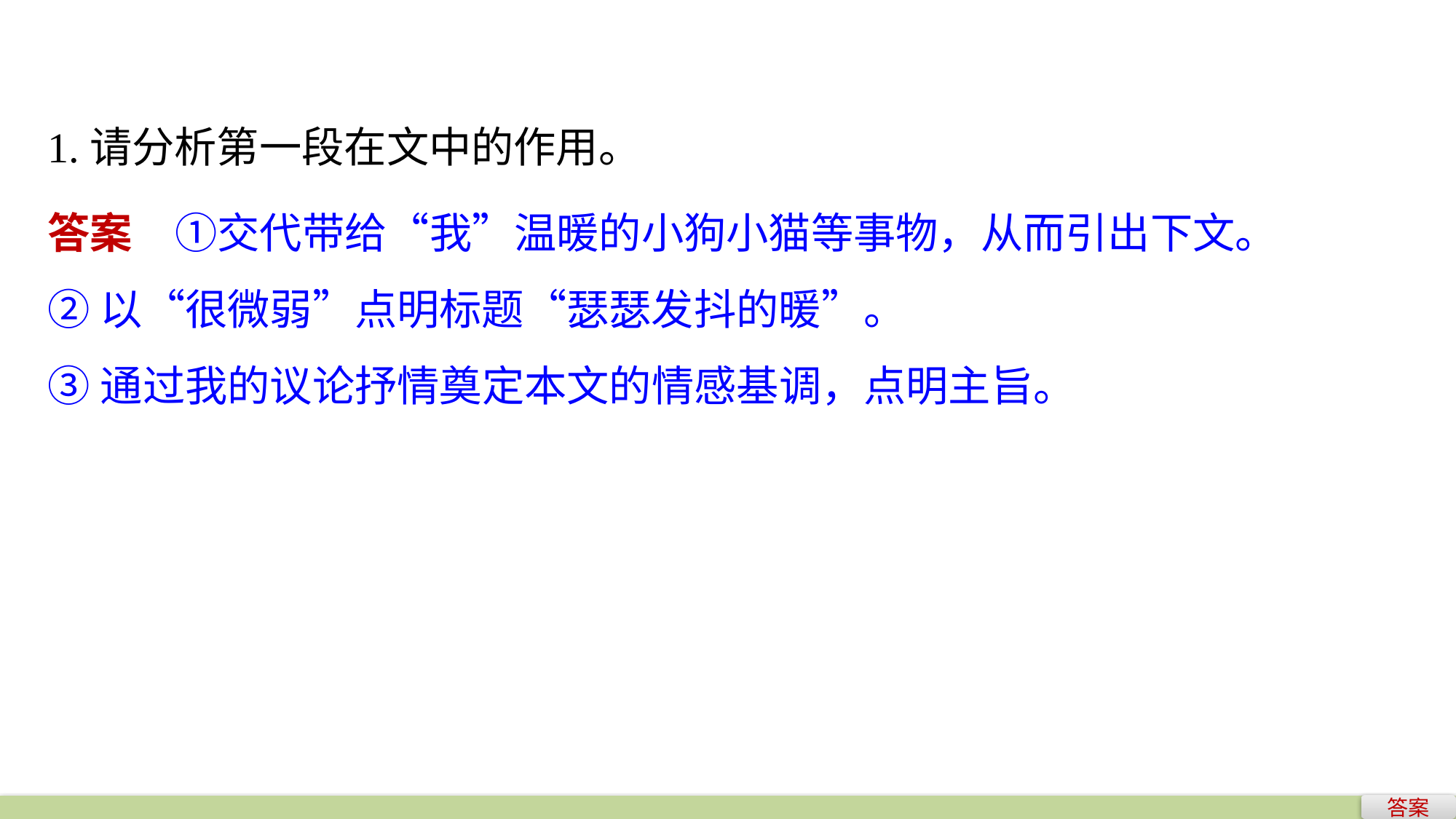

1.请分析第一段在文中的作用。
答案　①交代带给“我”温暖的小狗小猫等事物，从而引出下文。
②以“很微弱”点明标题“瑟瑟发抖的暖”。
③通过我的议论抒情奠定本文的情感基调，点明主旨。
答案